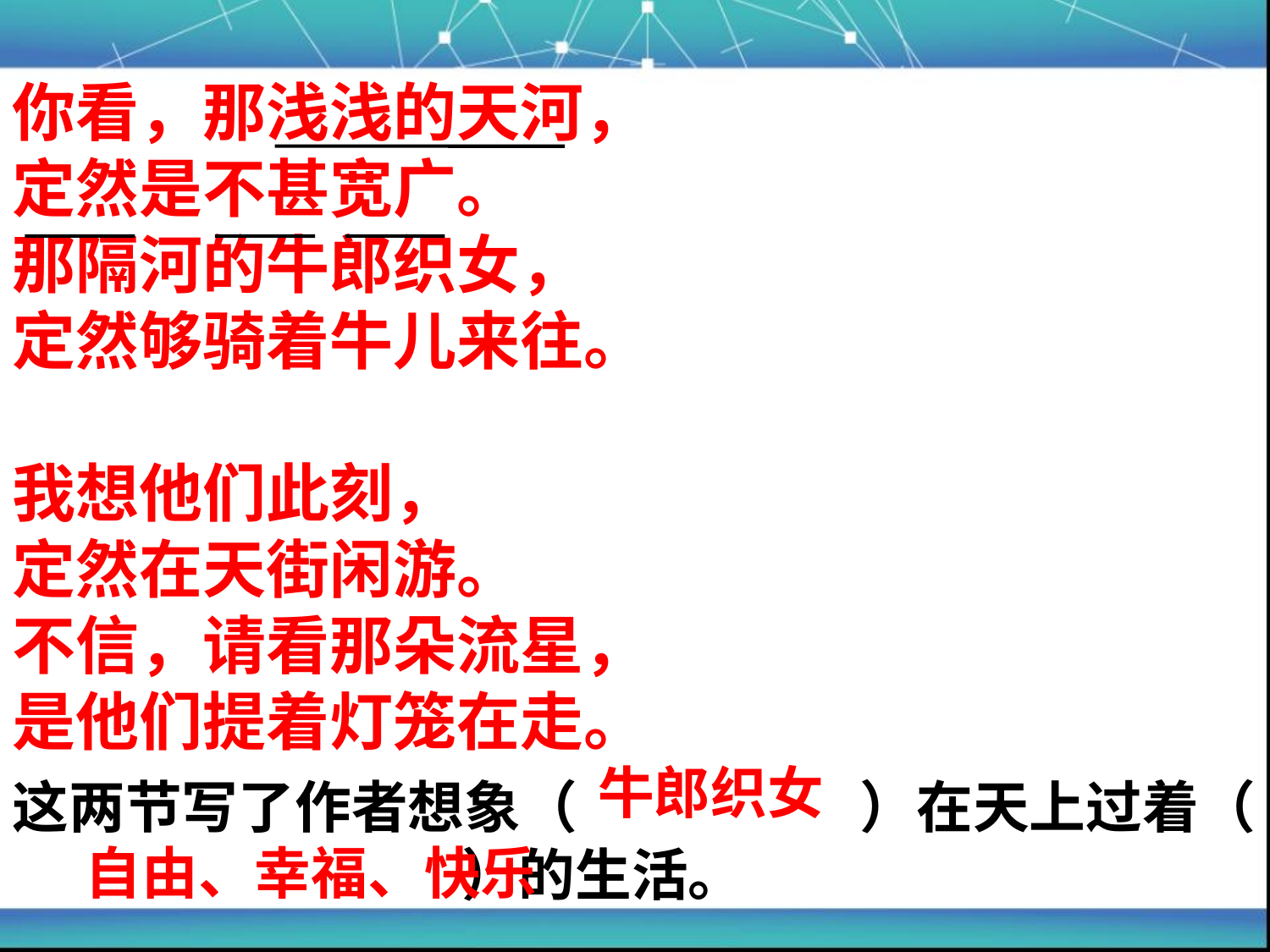

你看，那浅浅的天河，
定然是不甚宽广。
那隔河的牛郎织女，
定然够骑着牛儿来往。

我想他们此刻，
定然在天街闲游。
不信，请看那朵流星，
是他们提着灯笼在走。

牛郎织女
这两节写了作者想象（                      ）在天上过着（                                    ）的生活。
自由、幸福、快乐